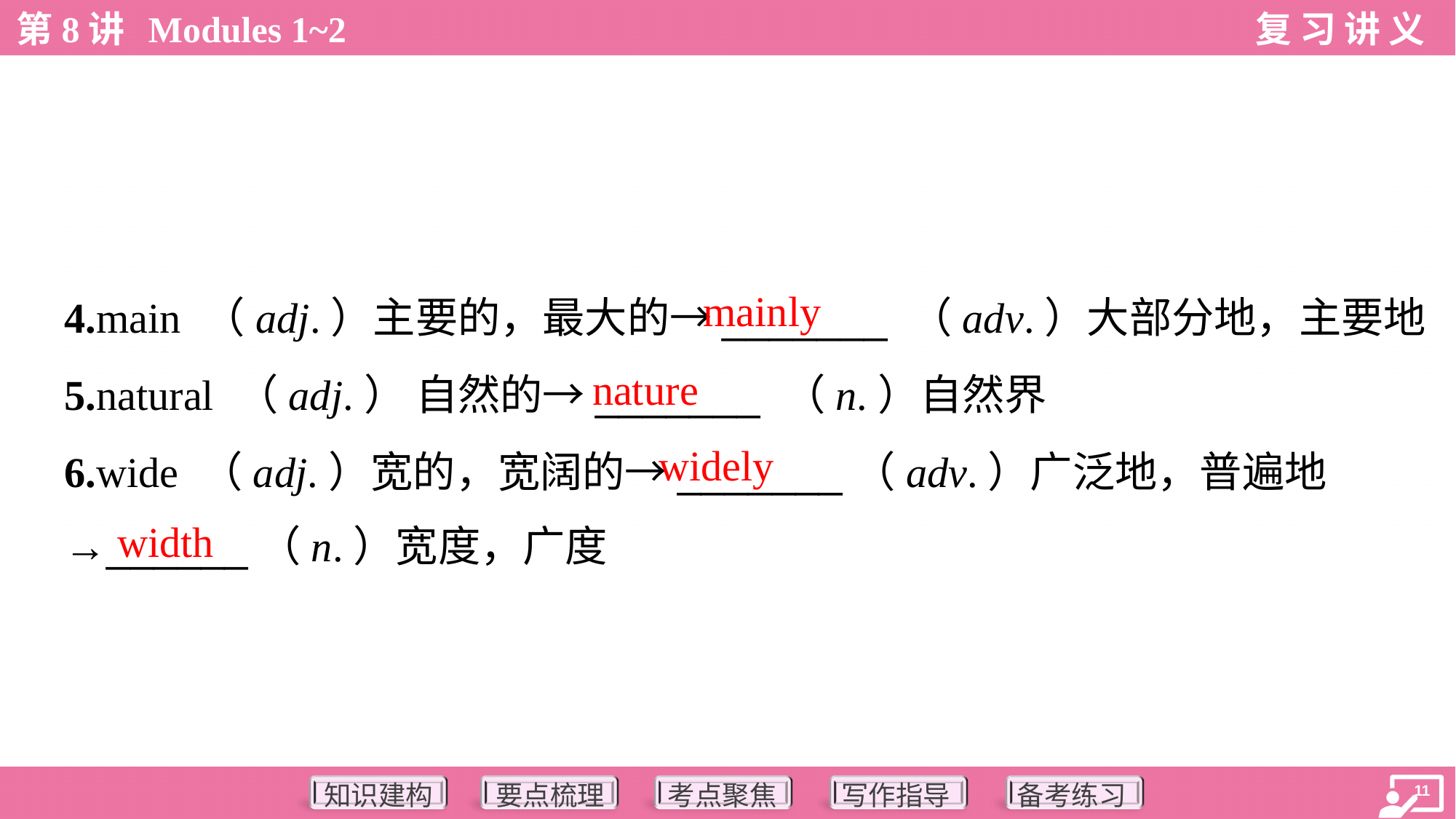

mainly
4.main （adj.）主要的，最大的→_______ （adv.）大部分地，主要地
5.natural （adj.） 自然的→_______ （n.）自然界
6.wide （adj.）宽的，宽阔的→_______（adv.）广泛地，普遍地
→______（n.）宽度，广度
nature
widely
width